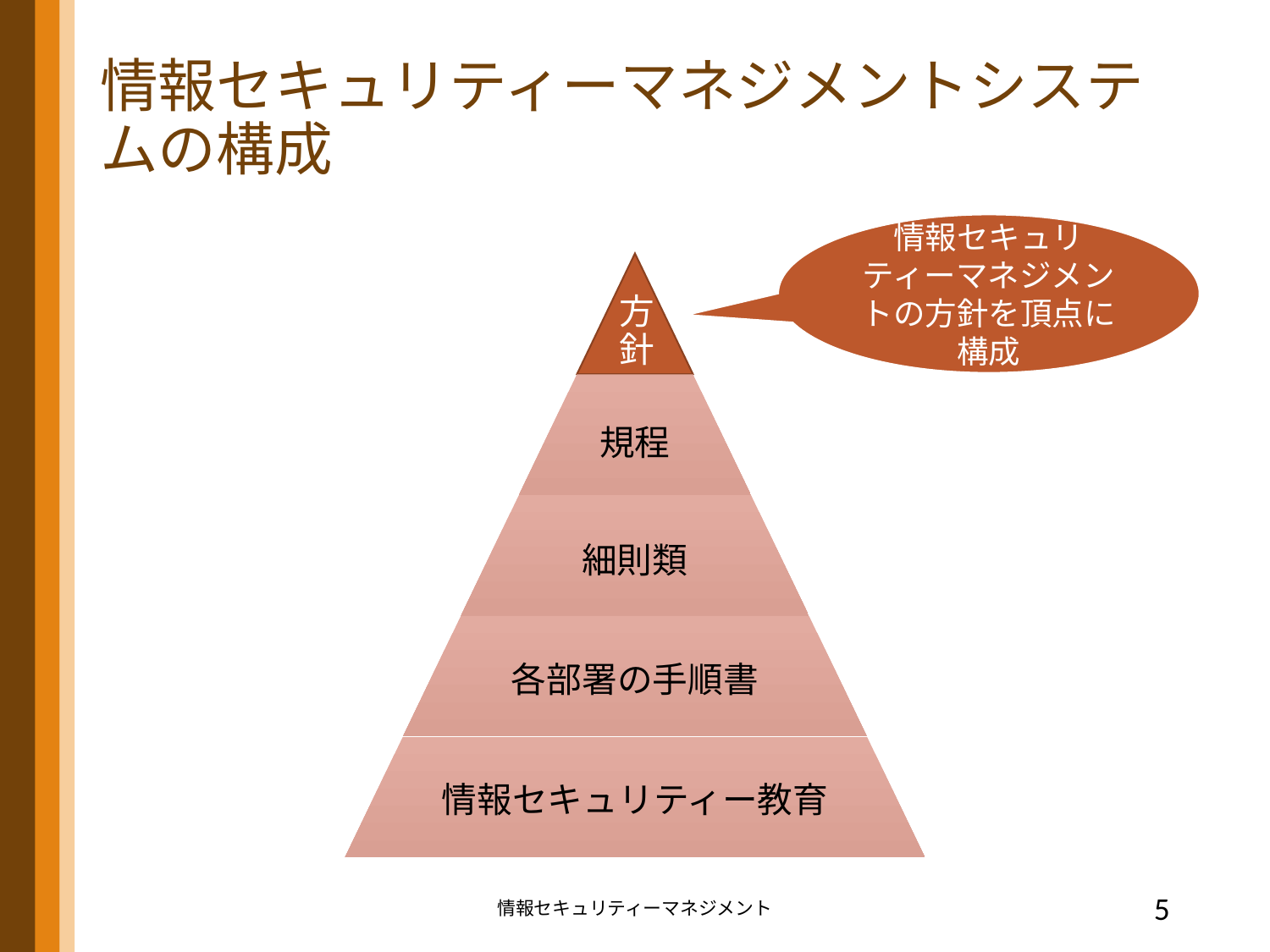

# 情報セキュリティーマネジメントシステムの構成
情報セキュリティーマネジメントの方針を頂点に構成
方針
規程
細則類
各部署の手順書
情報セキュリティー教育
情報セキュリティーマネジメント
5